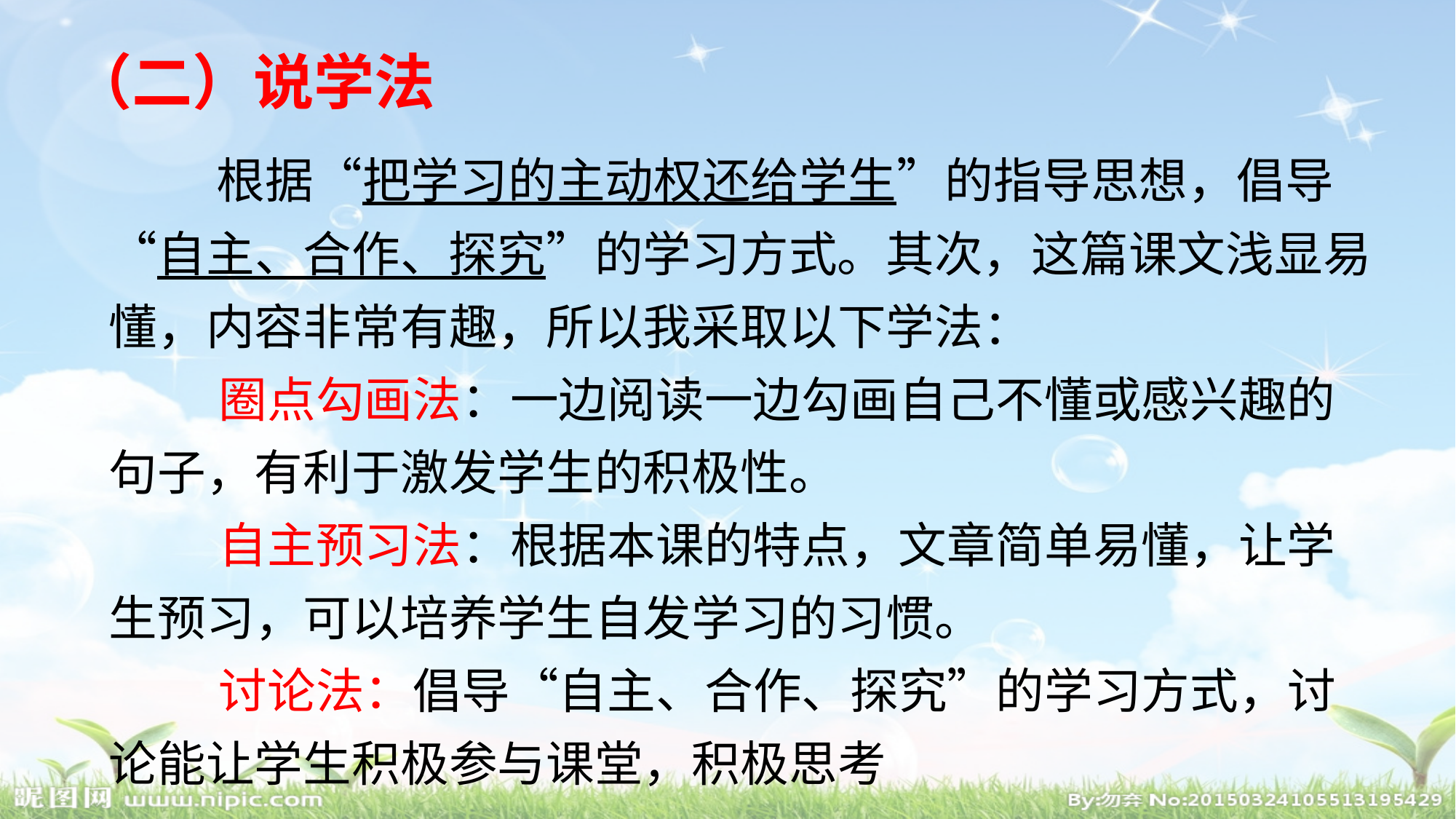

（二）说学法
        根据“把学习的主动权还给学生”的指导思想，倡导“自主、合作、探究”的学习方式。其次，这篇课文浅显易懂，内容非常有趣，所以我采取以下学法：
         圈点勾画法：一边阅读一边勾画自己不懂或感兴趣的句子，有利于激发学生的积极性。
         自主预习法：根据本课的特点，文章简单易懂，让学生预习，可以培养学生自发学习的习惯。
         讨论法：倡导“自主、合作、探究”的学习方式，讨论能让学生积极参与课堂，积极思考